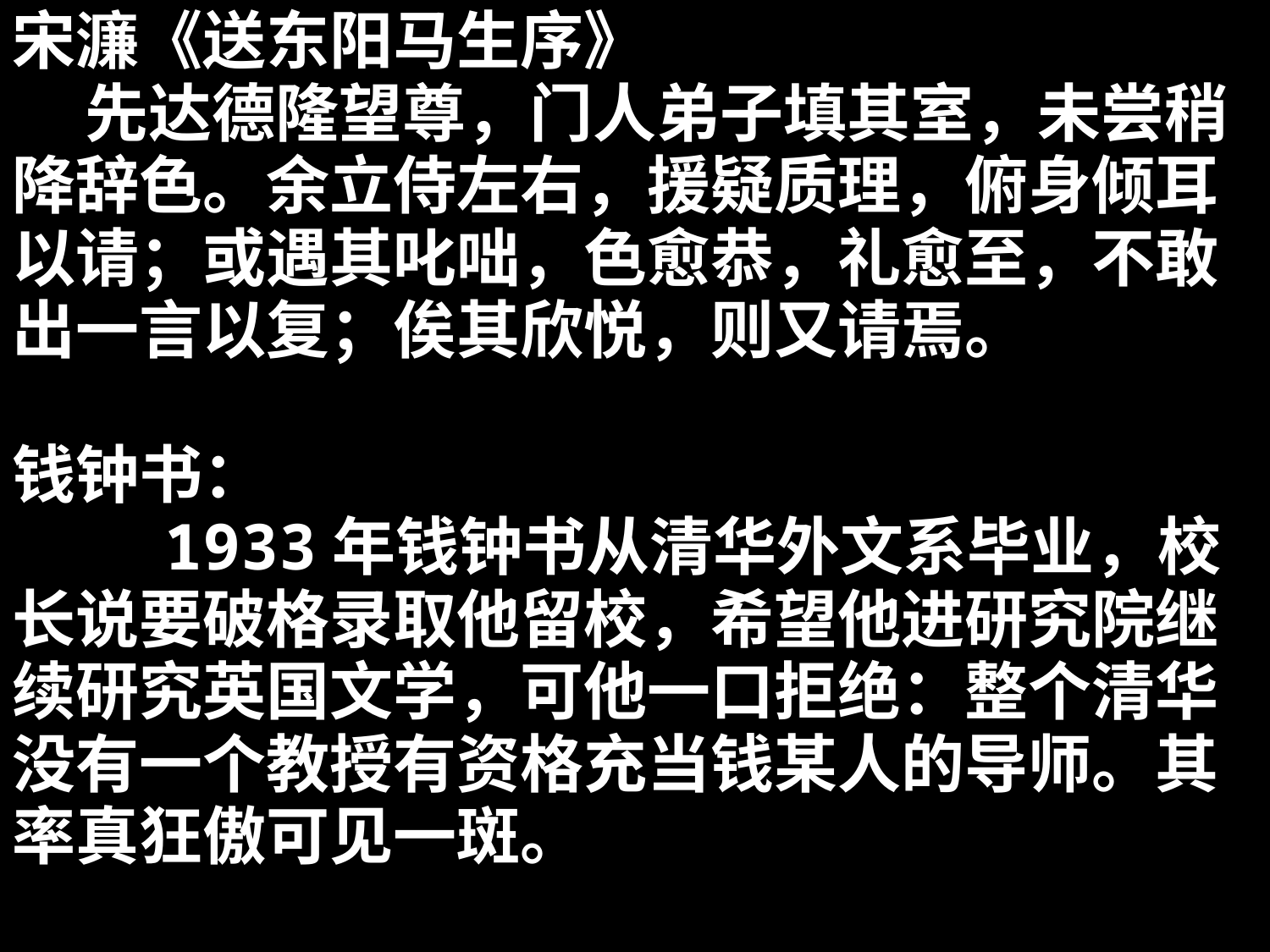

宋濂《送东阳马生序》
    先达德隆望尊，门人弟子填其室，未尝稍降辞色。余立侍左右，援疑质理，俯身倾耳以请；或遇其叱咄，色愈恭，礼愈至，不敢出一言以复；俟其欣悦，则又请焉。

钱钟书：
    1933年钱钟书从清华外文系毕业，校长说要破格录取他留校，希望他进研究院继续研究英国文学，可他一口拒绝：整个清华没有一个教授有资格充当钱某人的导师。其率真狂傲可见一斑。